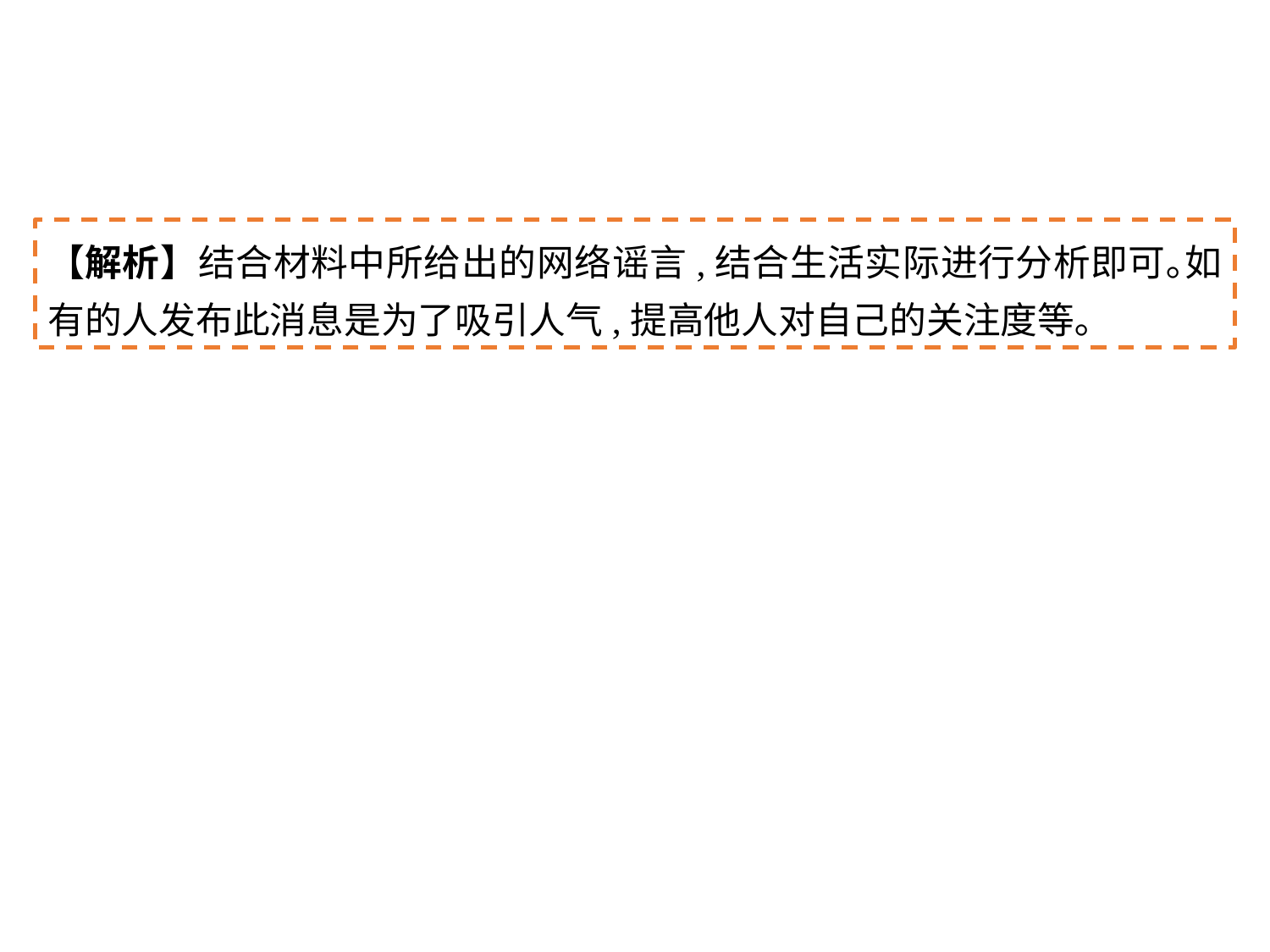

【解析】结合材料中所给出的网络谣言,结合生活实际进行分析即可｡如有的人发布此消息是为了吸引人气,提高他人对自己的关注度等｡